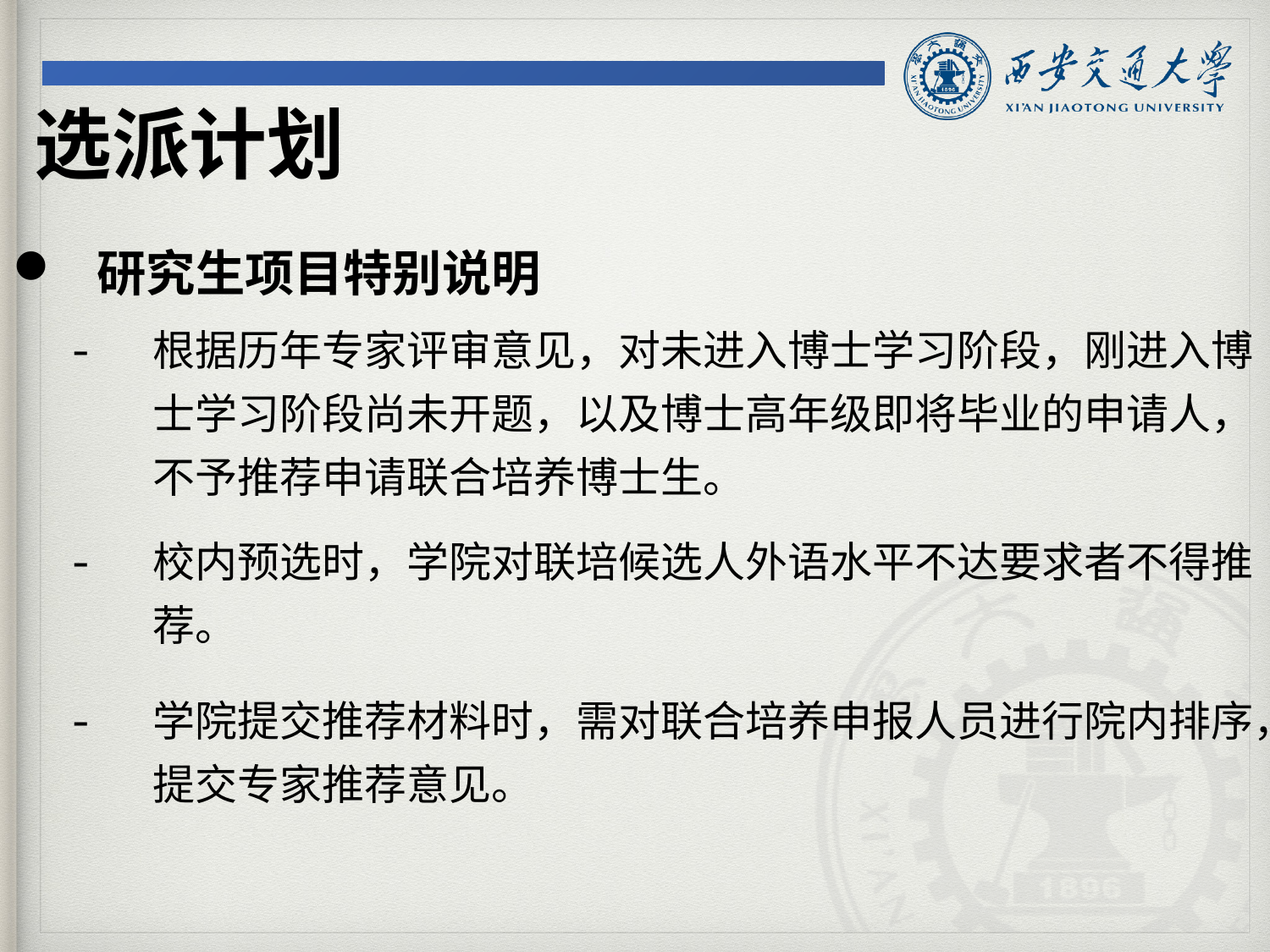

选派计划
研究生项目特别说明
根据历年专家评审意见，对未进入博士学习阶段，刚进入博士学习阶段尚未开题，以及博士高年级即将毕业的申请人，不予推荐申请联合培养博士生。
校内预选时，学院对联培候选人外语水平不达要求者不得推荐。
学院提交推荐材料时，需对联合培养申报人员进行院内排序，提交专家推荐意见。